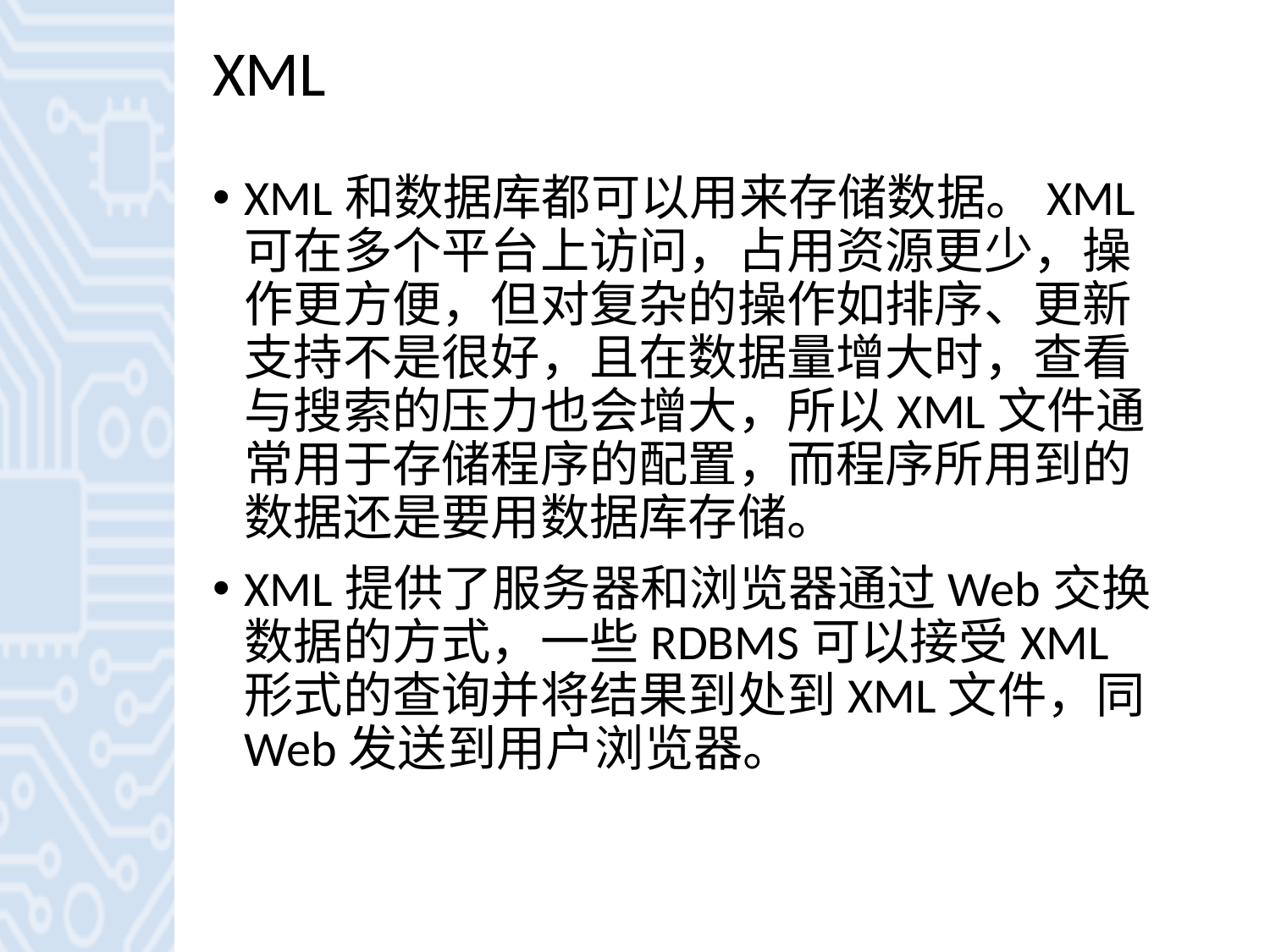

# XML
XML和数据库都可以用来存储数据。XML可在多个平台上访问，占用资源更少，操作更方便，但对复杂的操作如排序、更新支持不是很好，且在数据量增大时，查看与搜索的压力也会增大，所以XML文件通常用于存储程序的配置，而程序所用到的数据还是要用数据库存储。
XML提供了服务器和浏览器通过Web交换数据的方式，一些RDBMS可以接受XML形式的查询并将结果到处到XML文件，同Web发送到用户浏览器。